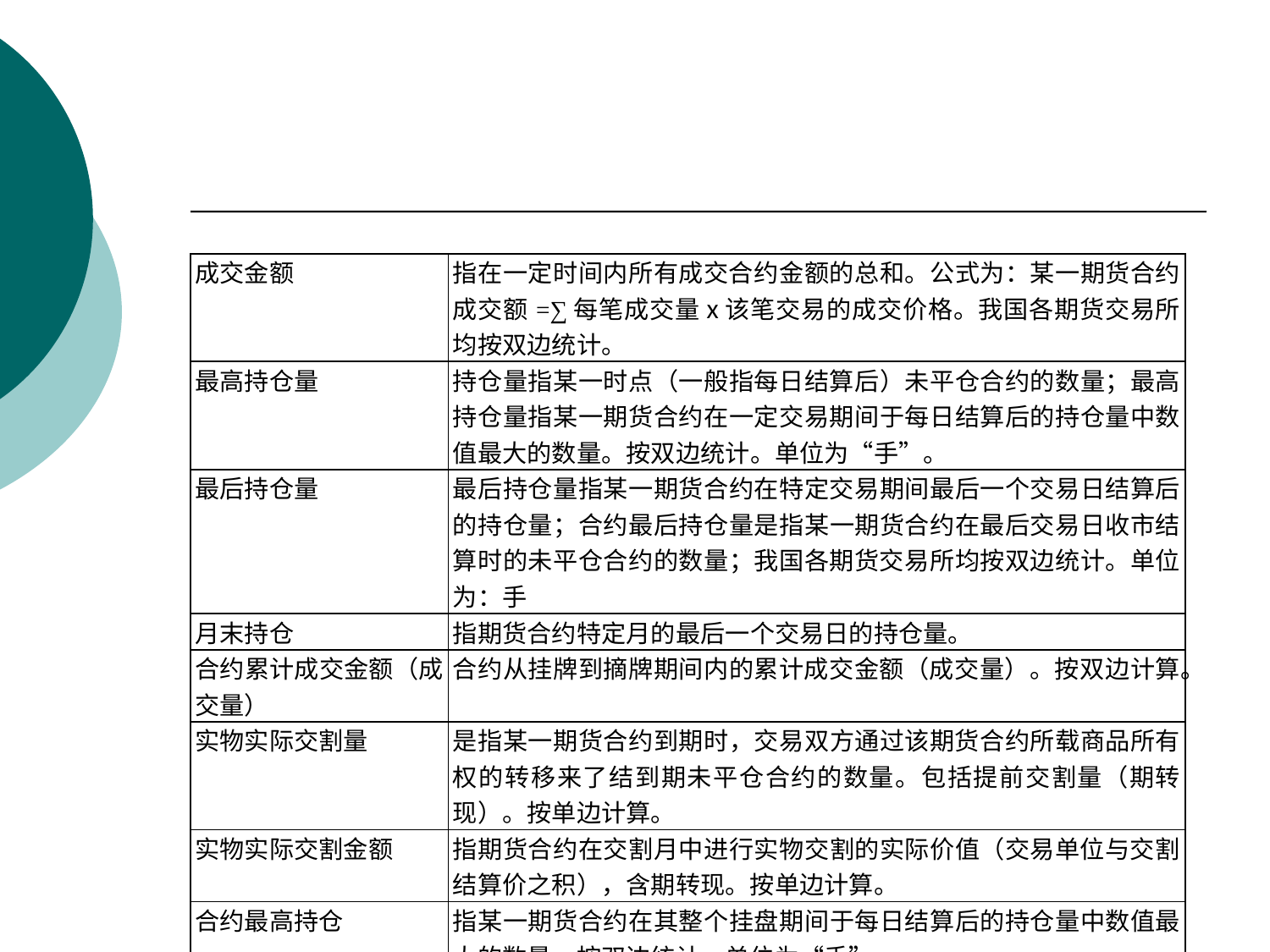

| 成交金额 | 指在一定时间内所有成交合约金额的总和。公式为：某一期货合约成交额=∑每笔成交量ⅹ该笔交易的成交价格。我国各期货交易所均按双边统计。 |
| --- | --- |
| 最高持仓量 | 持仓量指某一时点（一般指每日结算后）未平仓合约的数量；最高持仓量指某一期货合约在一定交易期间于每日结算后的持仓量中数值最大的数量。按双边统计。单位为“手”。 |
| 最后持仓量 | 最后持仓量指某一期货合约在特定交易期间最后一个交易日结算后的持仓量；合约最后持仓量是指某一期货合约在最后交易日收市结算时的未平仓合约的数量；我国各期货交易所均按双边统计。单位为：手 |
| 月末持仓 | 指期货合约特定月的最后一个交易日的持仓量。 |
| 合约累计成交金额（成交量） | 合约从挂牌到摘牌期间内的累计成交金额（成交量）。按双边计算。 |
| 实物实际交割量 | 是指某一期货合约到期时，交易双方通过该期货合约所载商品所有权的转移来了结到期未平仓合约的数量。包括提前交割量（期转现）。按单边计算。 |
| 实物实际交割金额 | 指期货合约在交割月中进行实物交割的实际价值（交易单位与交割结算价之积），含期转现。按单边计算。 |
| 合约最高持仓 | 指某一期货合约在其整个挂盘期间于每日结算后的持仓量中数值最大的数量。按双边统计。单位为“手”。 |
| 交割率 | 交割率1=交割量/某一期货合约总成交量；交割率2=交割量/某一期货合约最高持仓量；交割率3=交割额/某一期货合约总成交额。 |